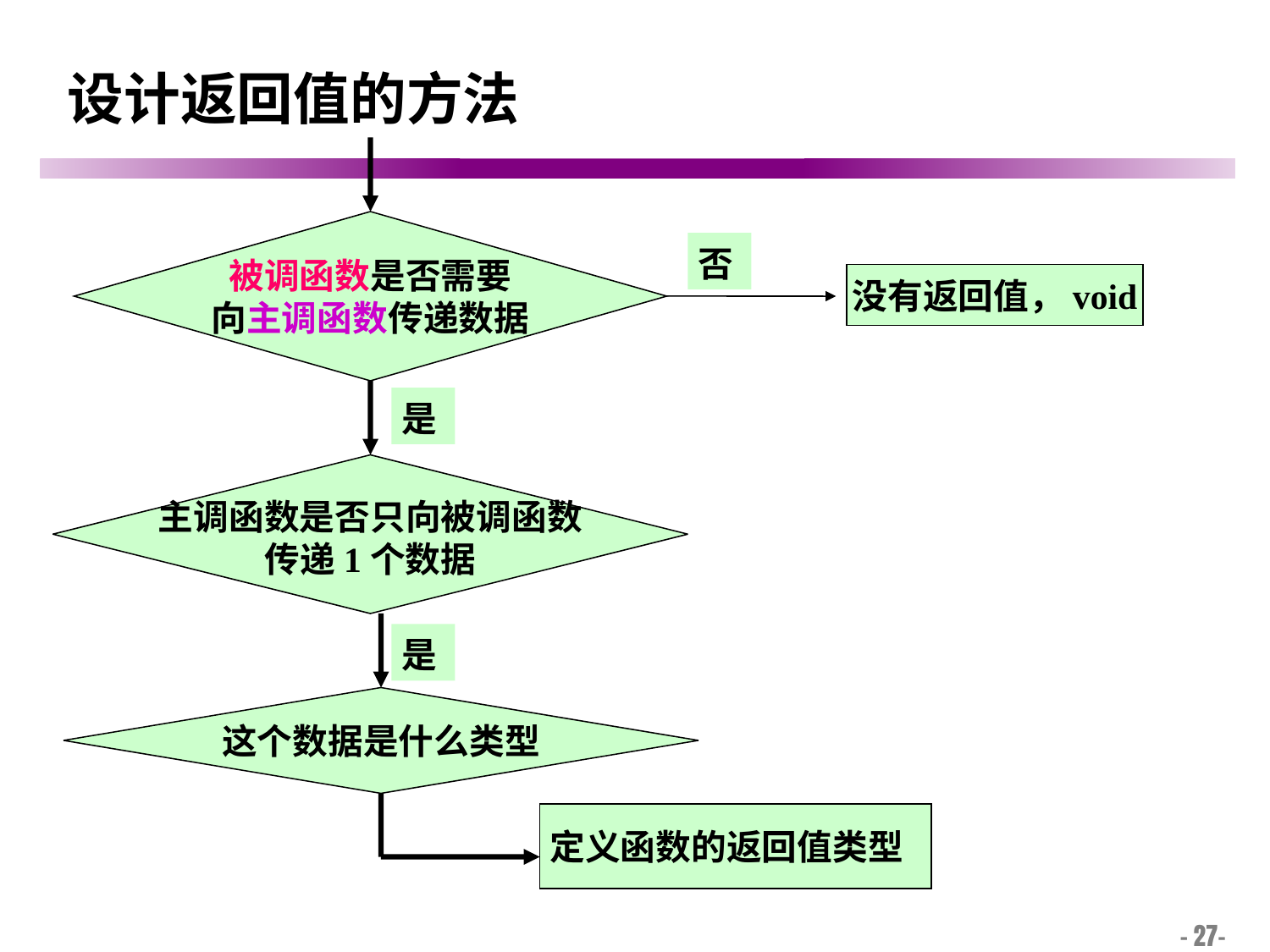

# 设计返回值的方法

被调函数是否需要
向主调函数传递数据
否
没有返回值，void

是
主调函数是否只向被调函数
传递1个数据

是
这个数据是什么类型

定义函数的返回值类型
 - 27-